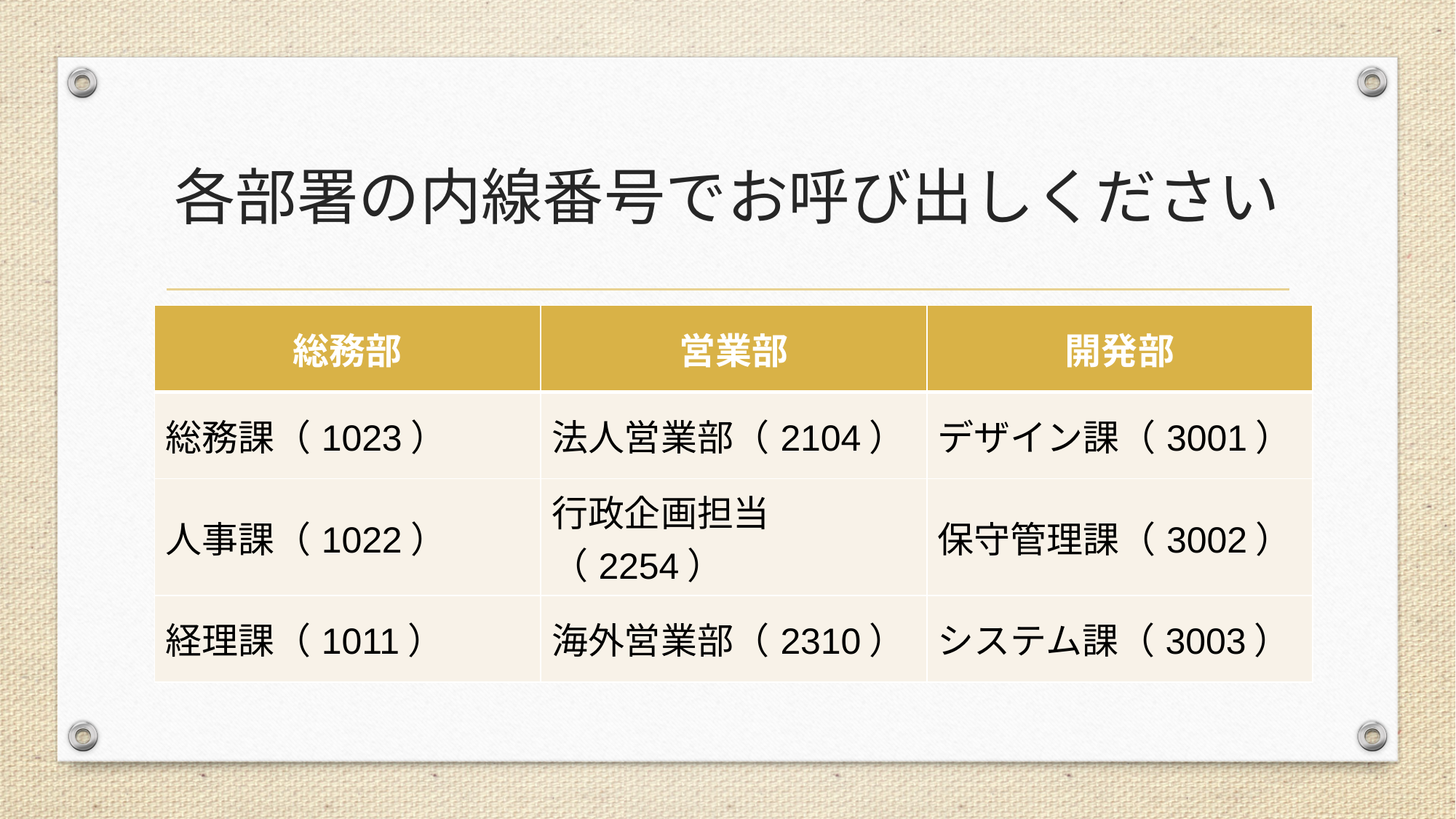

# 各部署の内線番号でお呼び出しください
| 総務部 | 営業部 | 開発部 |
| --- | --- | --- |
| 総務課（1023） | 法人営業部（2104） | デザイン課（3001） |
| 人事課（1022） | 行政企画担当（2254） | 保守管理課（3002） |
| 経理課（1011） | 海外営業部（2310） | システム課（3003） |